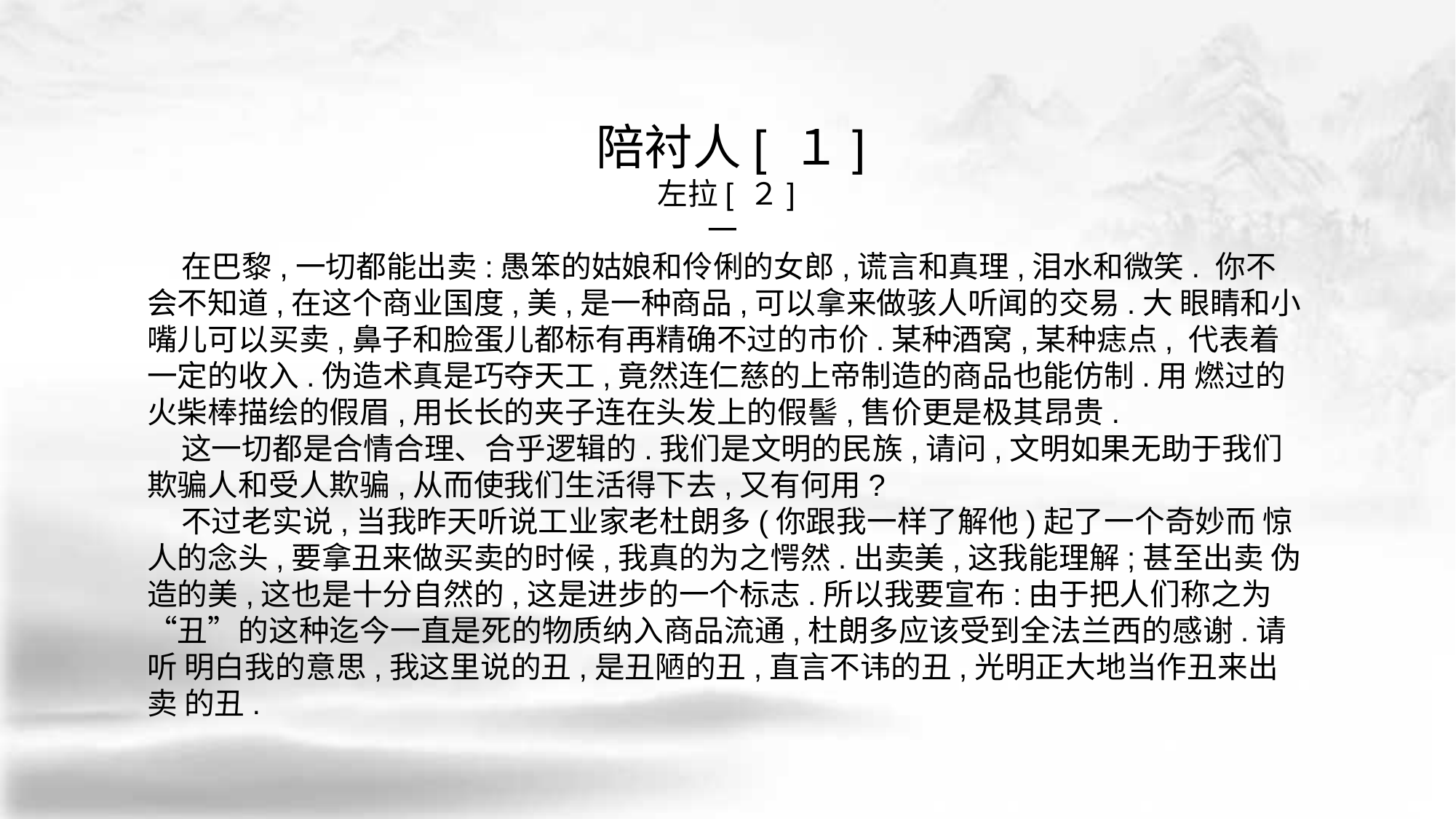

陪衬人[ １]
左拉[ ２]
一
    在巴黎,一切都能出卖:愚笨的姑娘和伶俐的女郎,谎言和真理,泪水和微笑. 你不会不知道,在这个商业国度,美,是一种商品,可以拿来做骇人听闻的交易.大 眼睛和小嘴儿可以买卖,鼻子和脸蛋儿都标有再精确不过的市价.某种酒窝,某种痣点, 代表着一定的收入.伪造术真是巧夺天工,竟然连仁慈的上帝制造的商品也能仿制.用 燃过的火柴棒描绘的假眉,用长长的夹子连在头发上的假髻,售价更是极其昂贵.
    这一切都是合情合理、合乎逻辑的.我们是文明的民族,请问,文明如果无助于我们 欺骗人和受人欺骗,从而使我们生活得下去,又有何用?
    不过老实说,当我昨天听说工业家老杜朗多(你跟我一样了解他)起了一个奇妙而 惊人的念头,要拿丑来做买卖的时候,我真的为之愕然.出卖美,这我能理解;甚至出卖 伪造的美,这也是十分自然的,这是进步的一个标志.所以我要宣布:由于把人们称之为 “丑”的这种迄今一直是死的物质纳入商品流通,杜朗多应该受到全法兰西的感谢.请听 明白我的意思,我这里说的丑,是丑陋的丑,直言不讳的丑,光明正大地当作丑来出卖 的丑.